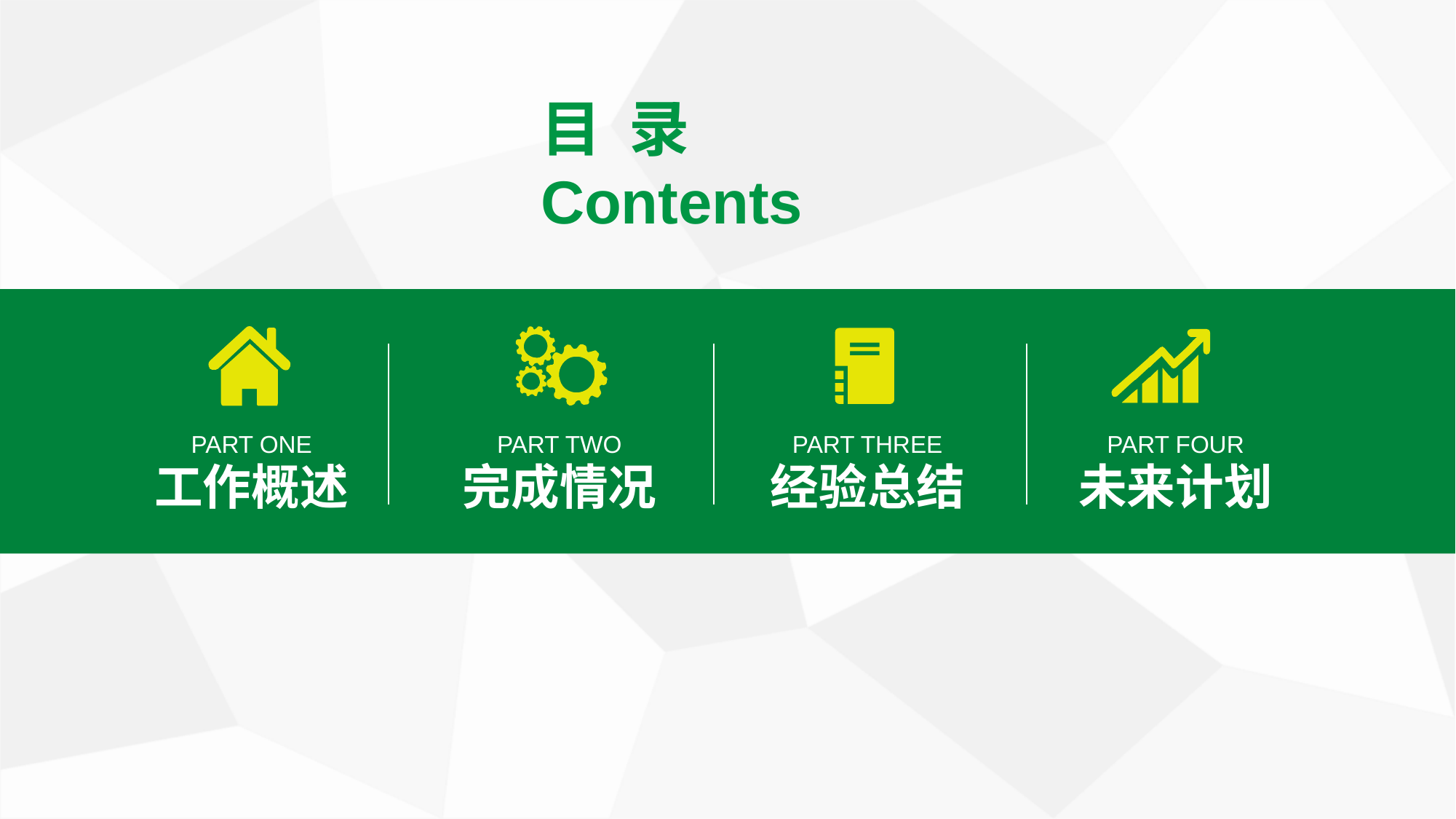

目  录
Contents

PART ONE
工作概述
PART TWO
完成情况
PART THREE
经验总结
PART FOUR
未来计划